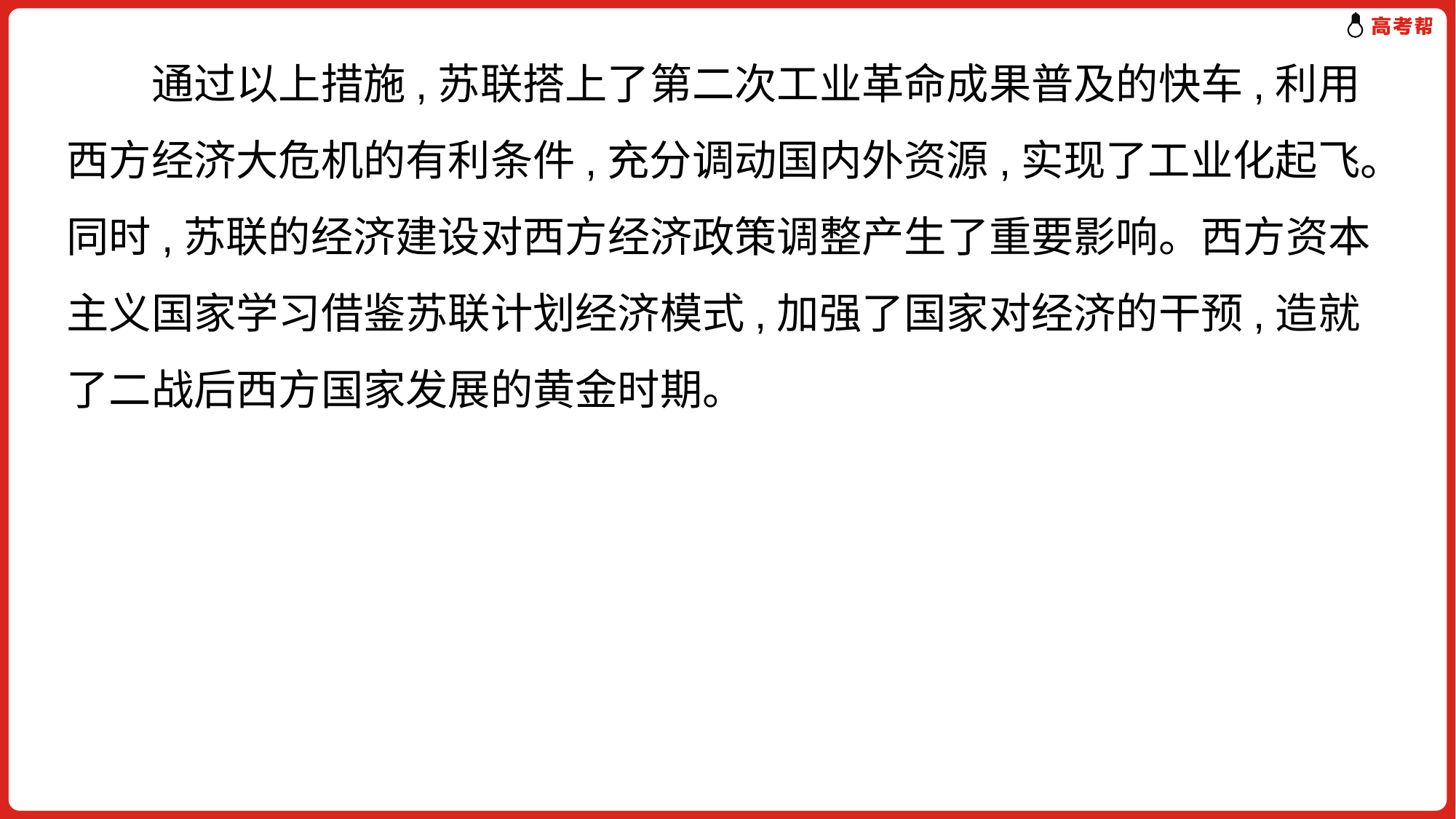

通过以上措施,苏联搭上了第二次工业革命成果普及的快车,利用西方经济大危机的有利条件,充分调动国内外资源,实现了工业化起飞。同时,苏联的经济建设对西方经济政策调整产生了重要影响。西方资本主义国家学习借鉴苏联计划经济模式,加强了国家对经济的干预,造就了二战后西方国家发展的黄金时期。